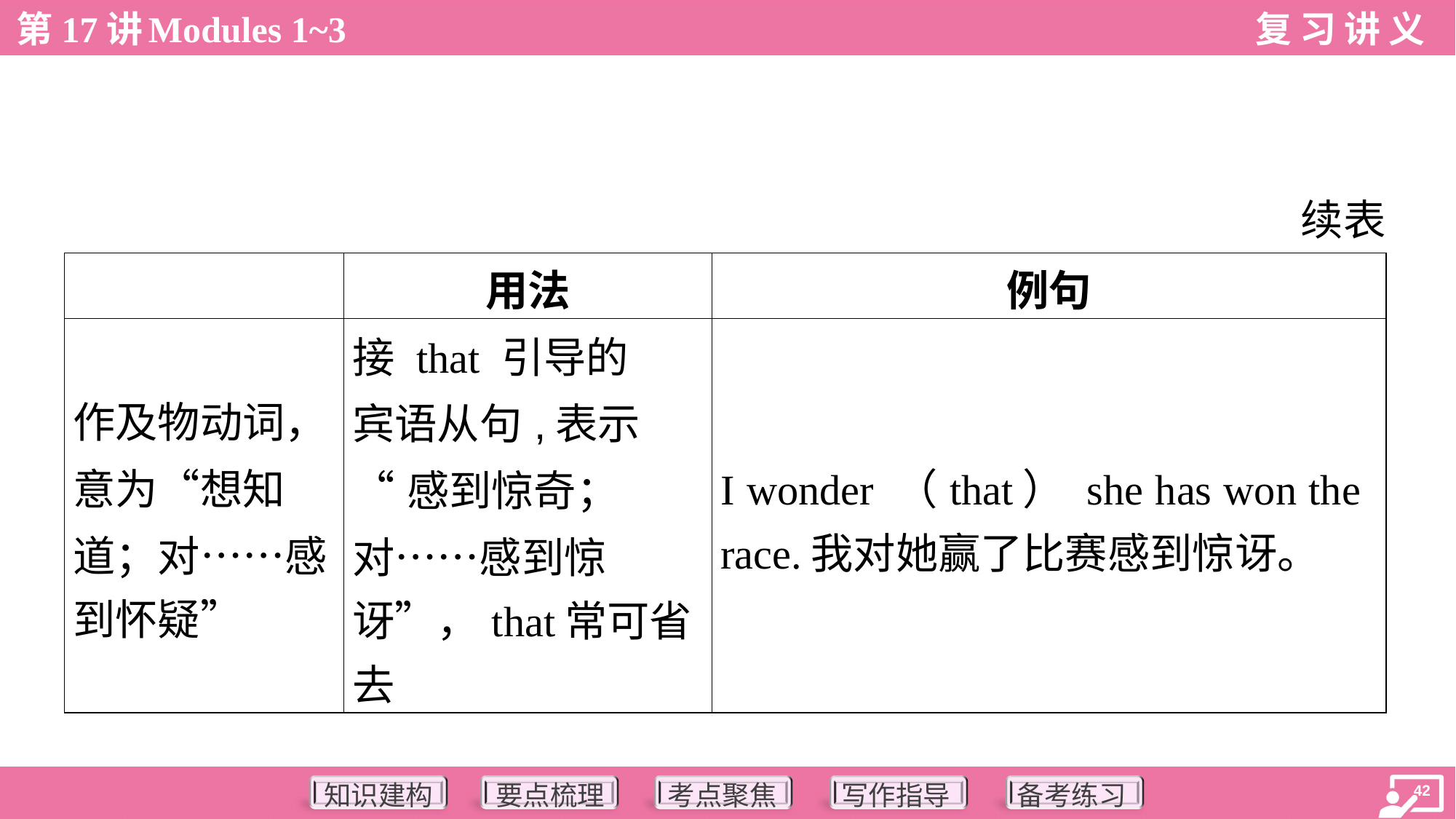

续表
|  | 用法 | 例句 |
| --- | --- | --- |
| 作及物动词， 意为“想知 道；对……感 到怀疑” | 接 that 引导的 宾语从句,表示 “感到惊奇； 对……感到惊 讶”，that常可省去 | I wonder （that） she has won the race.我对她赢了比赛感到惊讶。 |